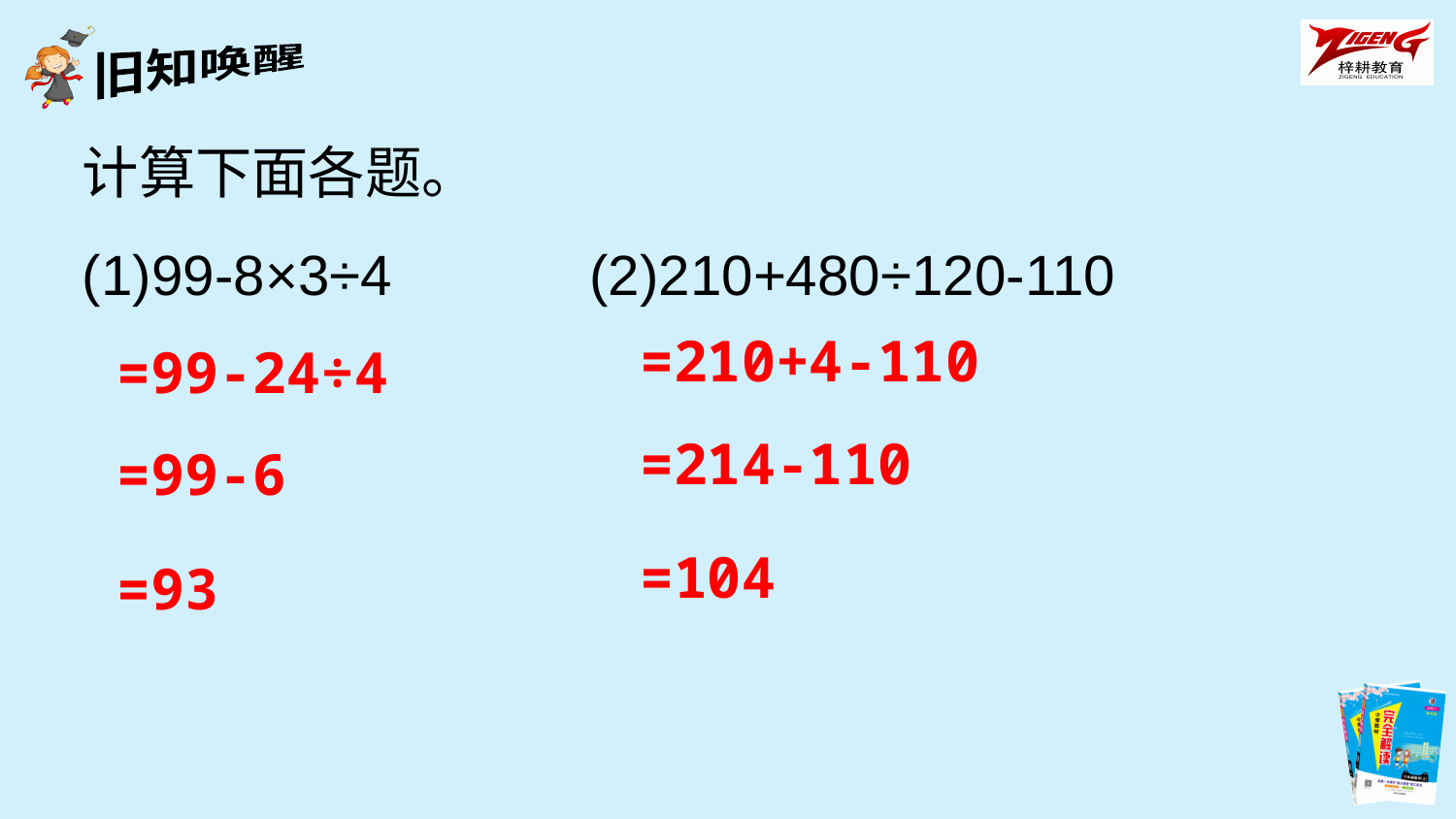

计算下面各题。
(1)99-8×3÷4　　　(2)210+480÷120-110
=210+4-110
=99-24÷4
=214-110
=99-6
=104
=93